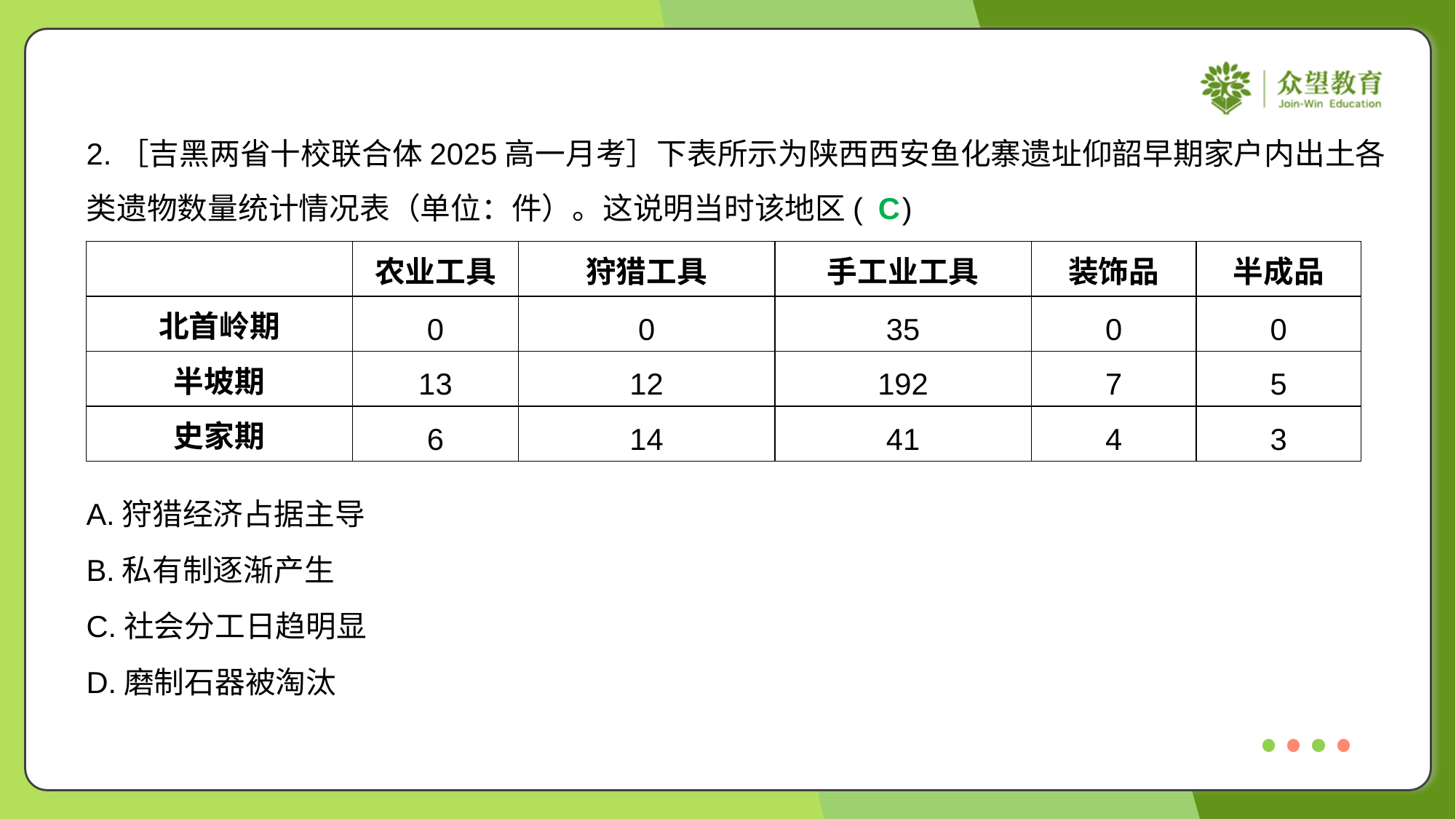

2.［吉黑两省十校联合体2025高一月考］下表所示为陕西西安鱼化寨遗址仰韶早期家户内出土各
类遗物数量统计情况表（单位：件）。这说明当时该地区(     )
C
|  | 农业工具 | 狩猎工具 | 手工业工具 | 装饰品 | 半成品 |
| --- | --- | --- | --- | --- | --- |
| 北首岭期 | 0 | 0 | 35 | 0 | 0 |
| 半坡期 | 13 | 12 | 192 | 7 | 5 |
| 史家期 | 6 | 14 | 41 | 4 | 3 |
A.狩猎经济占据主导
B.私有制逐渐产生
C.社会分工日趋明显
D.磨制石器被淘汰